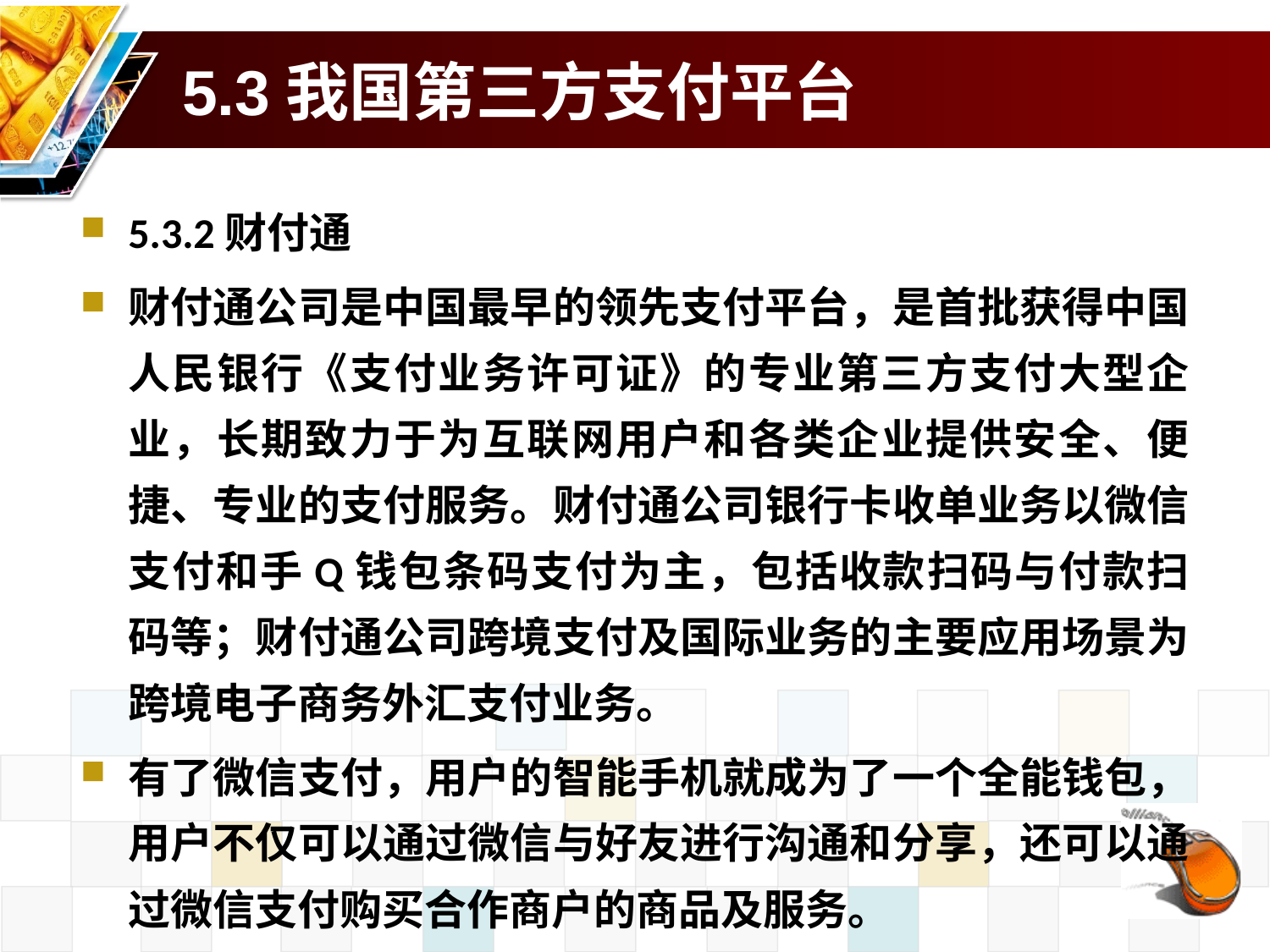

# 5.3我国第三方支付平台
5.3.2财付通
财付通公司是中国最早的领先支付平台，是首批获得中国人民银行《支付业务许可证》的专业第三方支付大型企业，长期致力于为互联网用户和各类企业提供安全、便捷、专业的支付服务。财付通公司银行卡收单业务以微信支付和手Q钱包条码支付为主，包括收款扫码与付款扫码等；财付通公司跨境支付及国际业务的主要应用场景为跨境电子商务外汇支付业务。
有了微信支付，用户的智能手机就成为了一个全能钱包，用户不仅可以通过微信与好友进行沟通和分享，还可以通过微信支付购买合作商户的商品及服务。